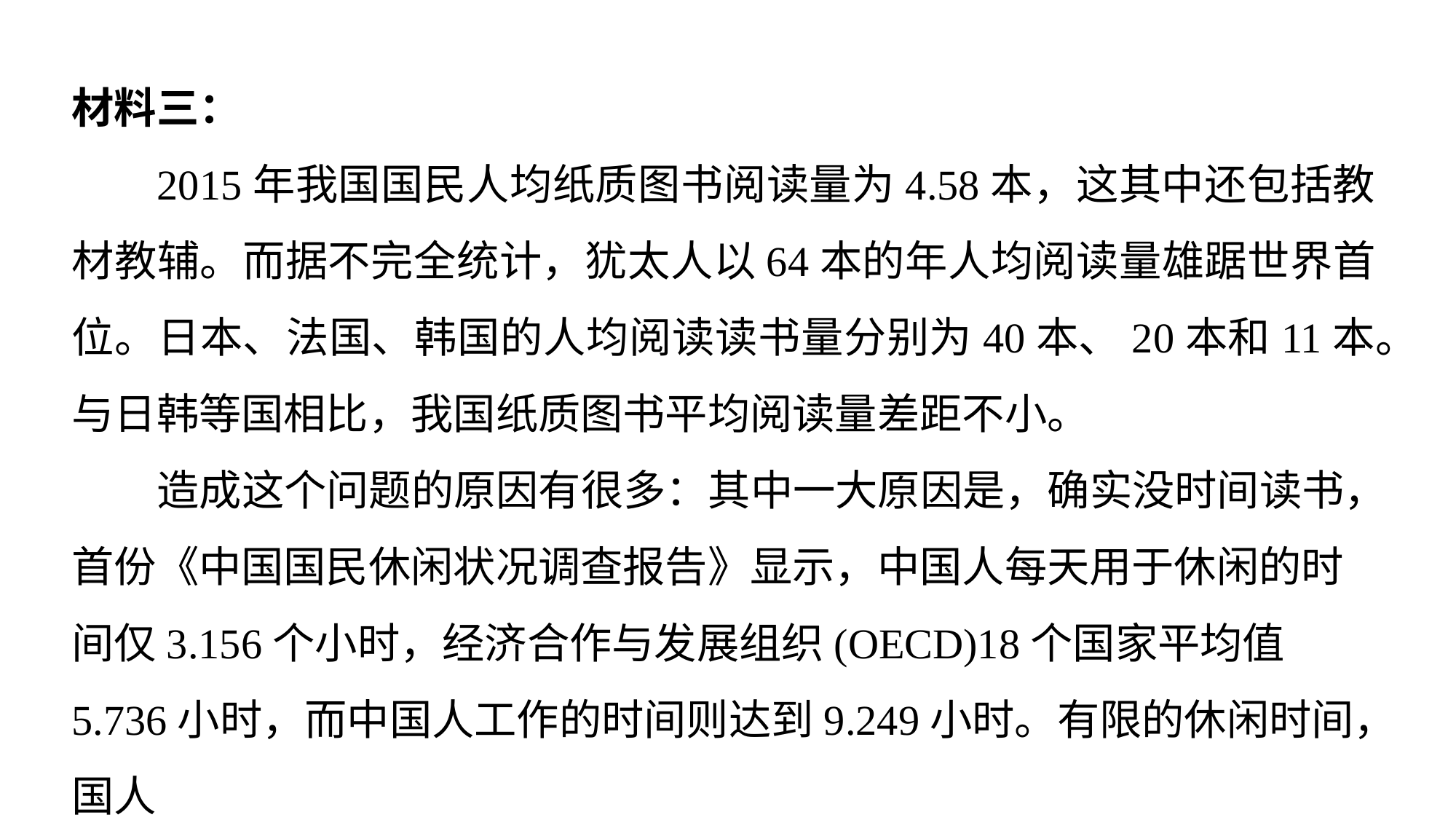

材料三：
2015年我国国民人均纸质图书阅读量为4.58本，这其中还包括教材教辅。而据不完全统计，犹太人以64本的年人均阅读量雄踞世界首位。日本、法国、韩国的人均阅读读书量分别为40本、20本和11本。与日韩等国相比，我国纸质图书平均阅读量差距不小。
造成这个问题的原因有很多：其中一大原因是，确实没时间读书，首份《中国国民休闲状况调查报告》显示，中国人每天用于休闲的时间仅3.156个小时，经济合作与发展组织(OECD)18个国家平均值5.736小时，而中国人工作的时间则达到9.249小时。有限的休闲时间，国人